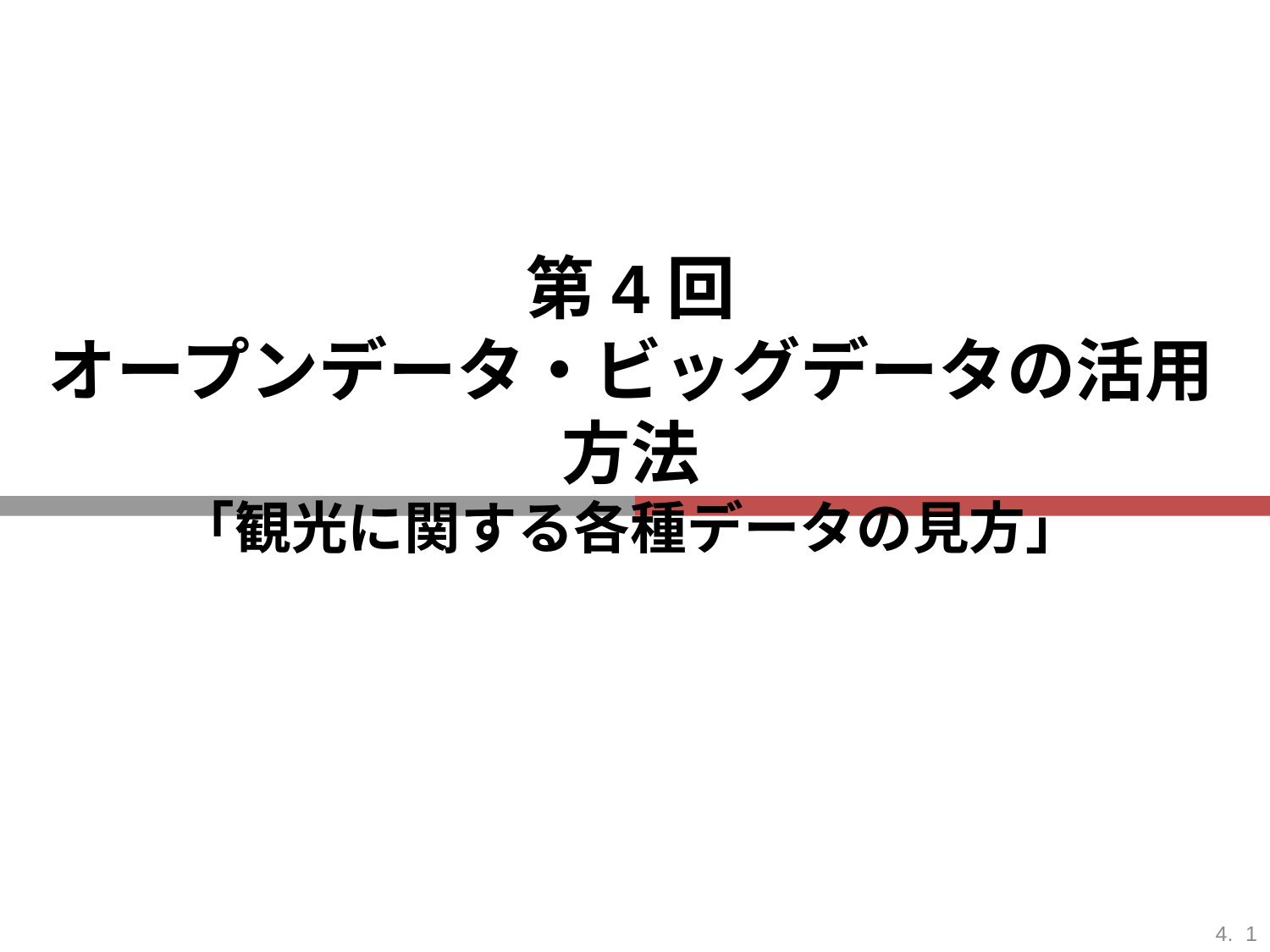

第4回
オープンデータ・ビッグデータの活用方法
「観光に関する各種データの見方」
1